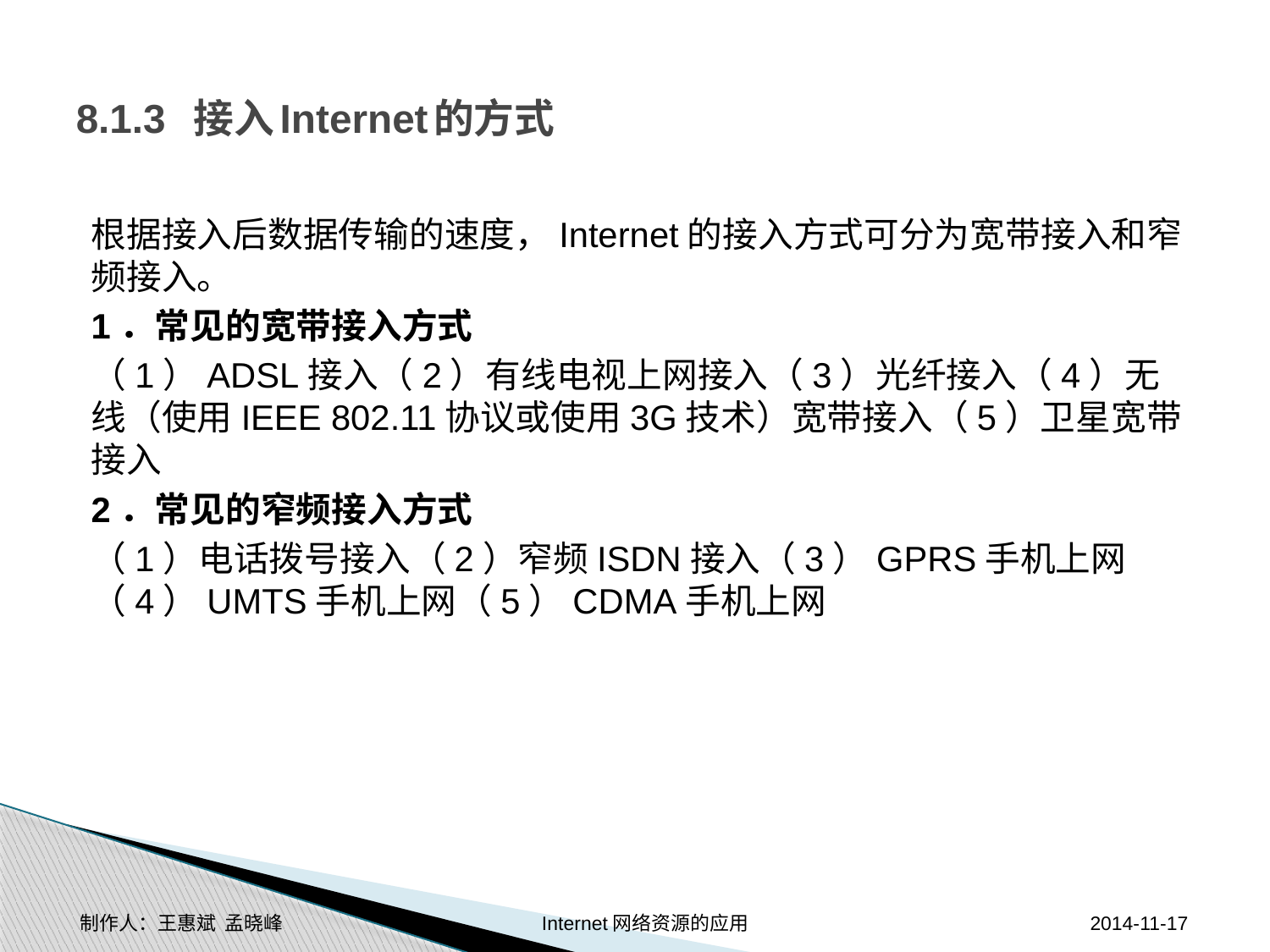

# 8.1.3  接入Internet的方式
根据接入后数据传输的速度，Internet的接入方式可分为宽带接入和窄频接入。
1．常见的宽带接入方式
（1）ADSL接入（2）有线电视上网接入（3）光纤接入（4）无线（使用IEEE 802.11协议或使用3G技术）宽带接入（5）卫星宽带接入
2．常见的窄频接入方式
（1）电话拨号接入（2）窄频ISDN接入（3）GPRS手机上网（4）UMTS手机上网（5）CDMA手机上网

制作人：王惠斌  孟晓峰                                                         Internet网络资源的应用
2014-11-17